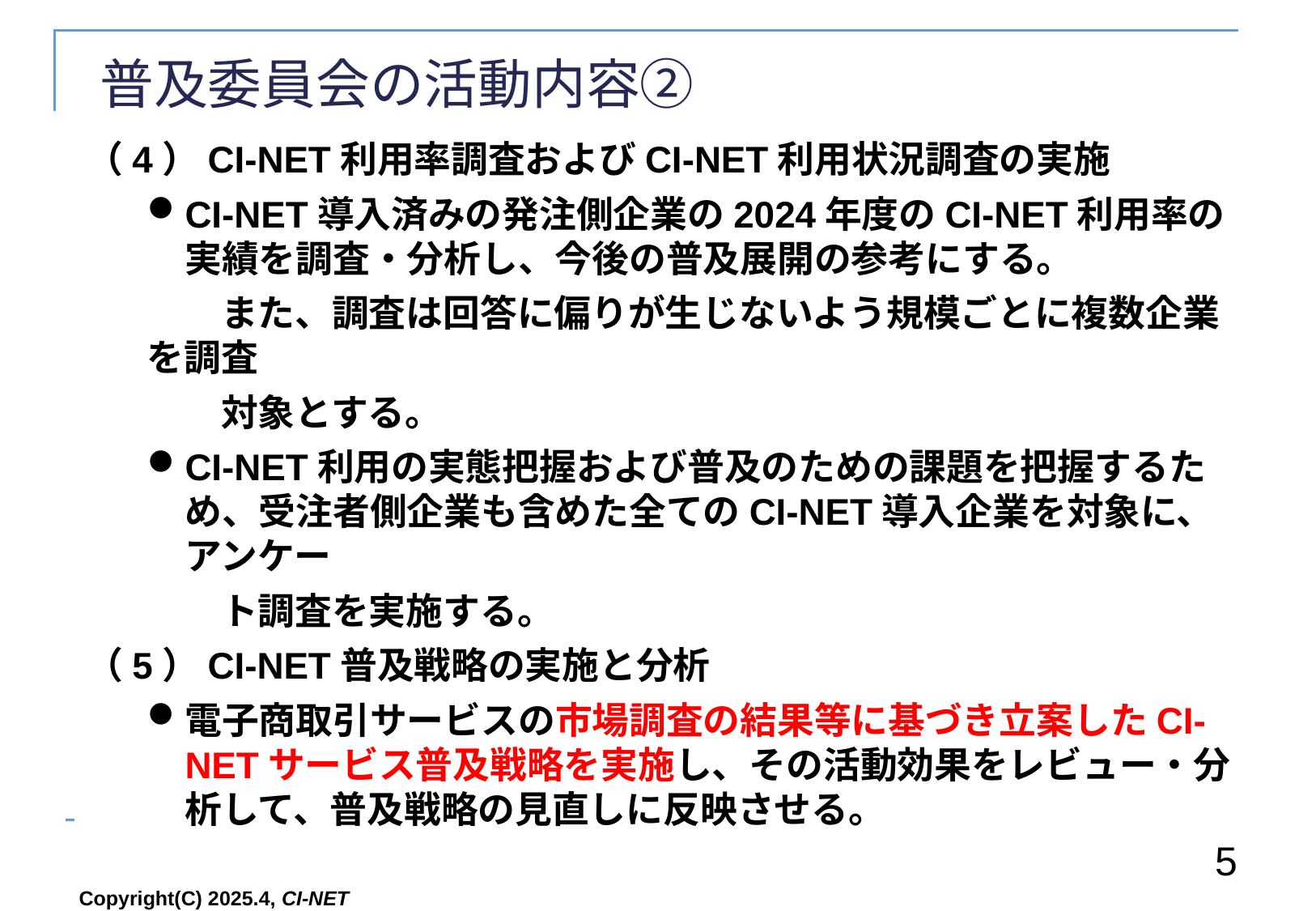

# 普及委員会の活動内容②
（4）CI-NET利用率調査およびCI-NET利用状況調査の実施
CI-NET導入済みの発注側企業の2024年度のCI-NET利用率の実績を調査・分析し、今後の普及展開の参考にする。
　　また、調査は回答に偏りが生じないよう規模ごとに複数企業を調査
　　対象とする。
CI-NET利用の実態把握および普及のための課題を把握するため、受注者側企業も含めた全てのCI-NET導入企業を対象に、アンケー
　　ト調査を実施する。
（5）CI-NET普及戦略の実施と分析
電子商取引サービスの市場調査の結果等に基づき立案したCI-NETサービス普及戦略を実施し、その活動効果をレビュー・分析して、普及戦略の見直しに反映させる。
5